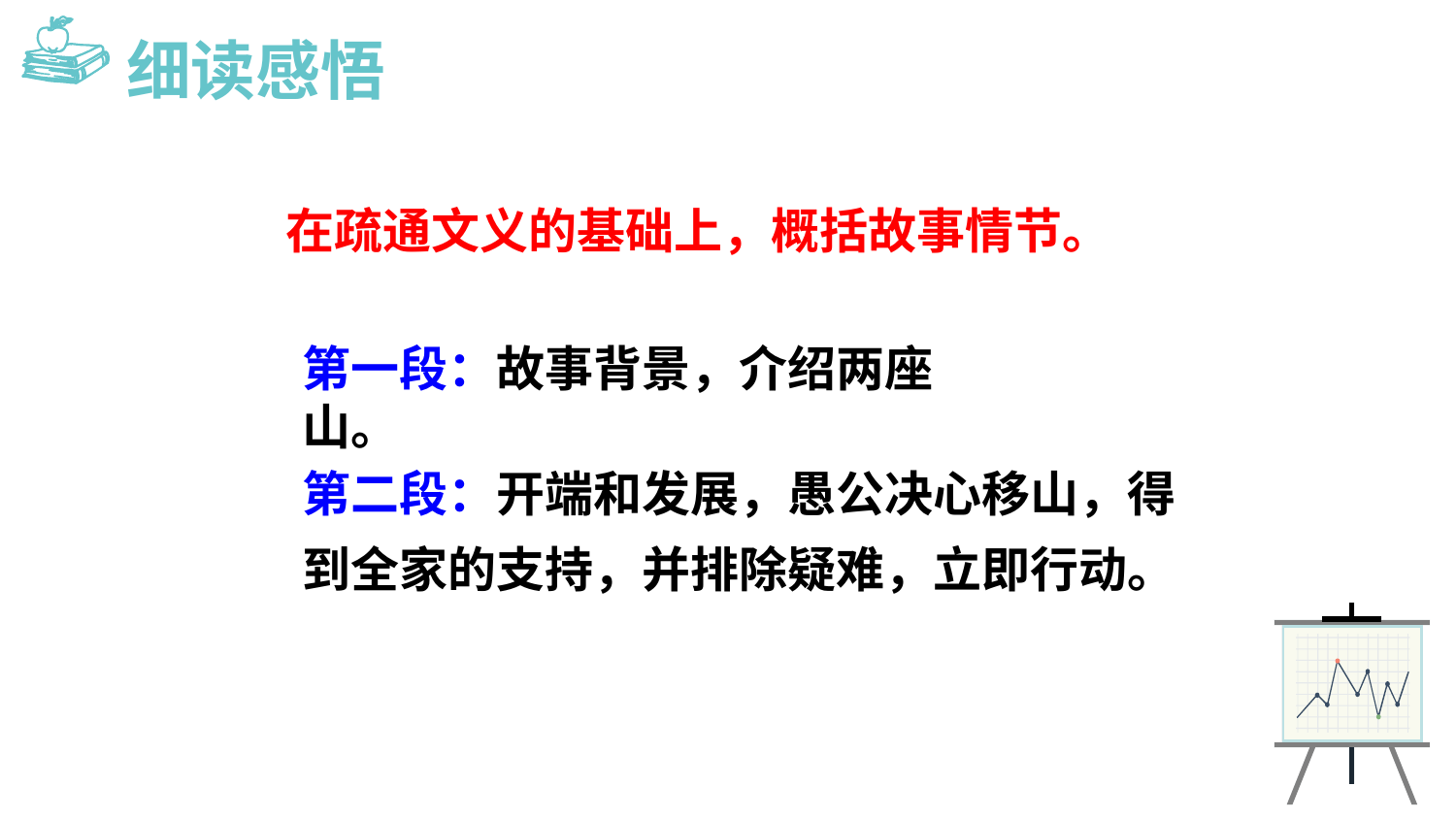

细读感悟
在疏通文义的基础上，概括故事情节。
第一段：故事背景，介绍两座山。
第二段：开端和发展，愚公决心移山，得到全家的支持，并排除疑难，立即行动。